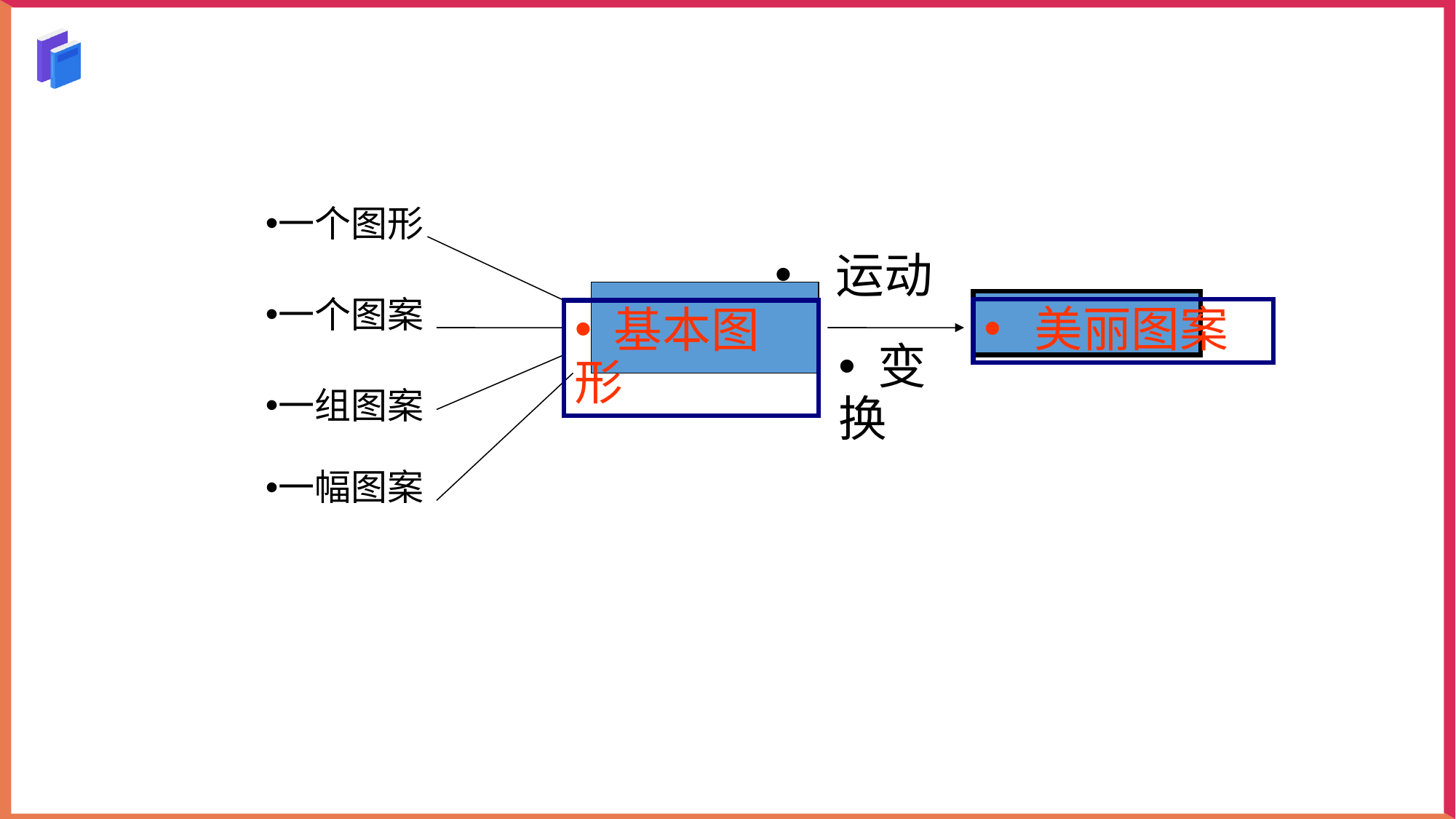

一个图形

   运动

一个图案

  美丽图案
 基本图形

 变换
一组图案
一幅图案